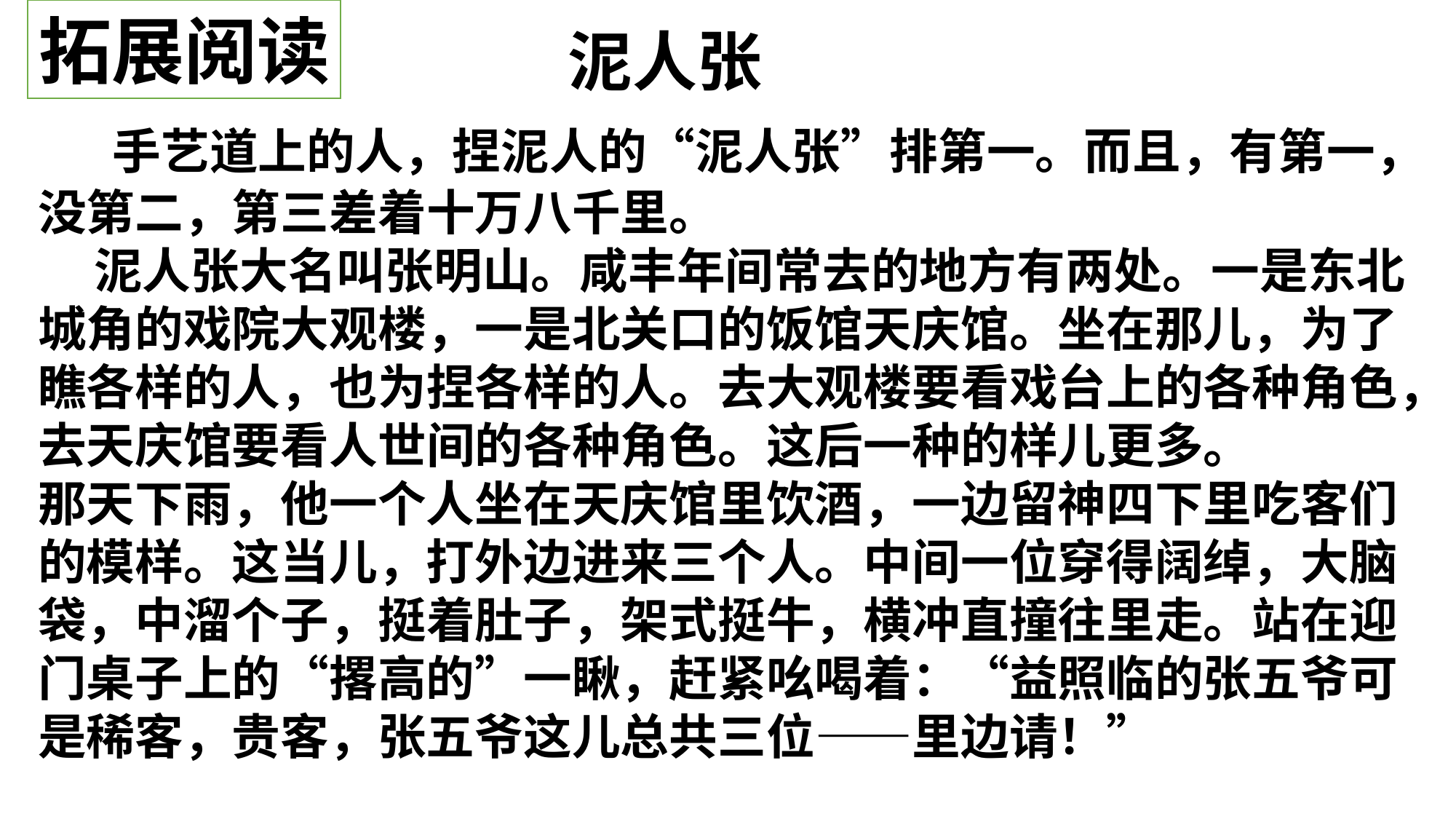

泥人张
拓展阅读
    手艺道上的人，捏泥人的“泥人张”排第一。而且，有第一，没第二，第三差着十万八千里。
    泥人张大名叫张明山。咸丰年间常去的地方有两处。一是东北城角的戏院大观楼，一是北关口的饭馆天庆馆。坐在那儿，为了瞧各样的人，也为捏各样的人。去大观楼要看戏台上的各种角色，去天庆馆要看人世间的各种角色。这后一种的样儿更多。
那天下雨，他一个人坐在天庆馆里饮酒，一边留神四下里吃客们的模样。这当儿，打外边进来三个人。中间一位穿得阔绰，大脑袋，中溜个子，挺着肚子，架式挺牛，横冲直撞往里走。站在迎门桌子上的“撂高的”一瞅，赶紧吆喝着：“益照临的张五爷可是稀客，贵客，张五爷这儿总共三位——里边请！”